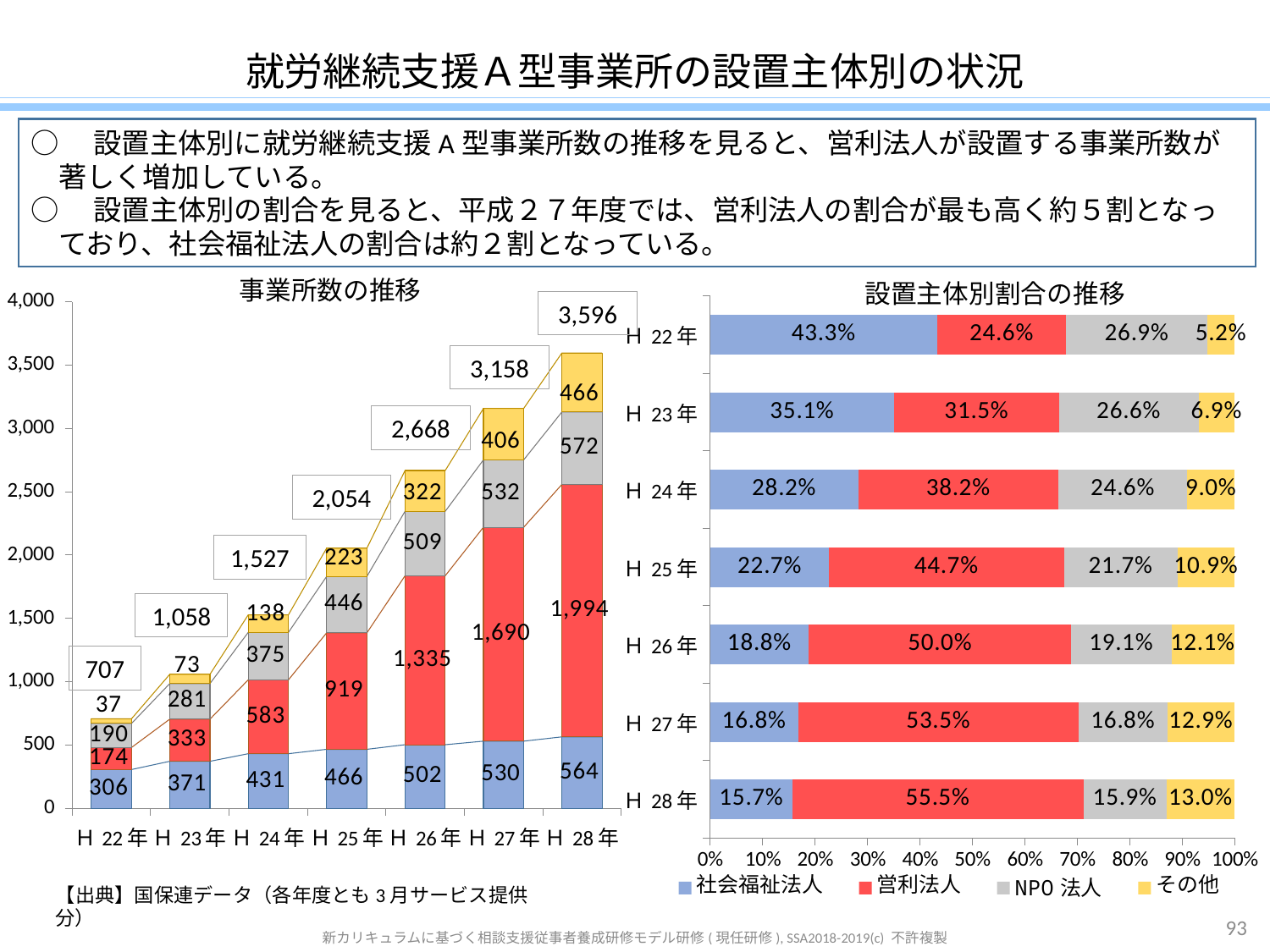

就労継続支援Ａ型事業所の設置主体別の状況
○　設置主体別に就労継続支援A型事業所数の推移を見ると、営利法人が設置する事業所数が著しく増加している。
○　設置主体別の割合を見ると、平成２７年度では、営利法人の割合が最も高く約５割となっており、社会福祉法人の割合は約２割となっている。
事業所数の推移

### Chart

| Category | 社会福祉法人 | 営利法人 | NPO法人 | その他 |
|---|---|---|---|---|
| Ｈ28年 | 0.15684093437152402 | 0.554505005561735 | 0.159065628476085 | 0.12958843159065603 |
| Ｈ27年 | 0.16782773907536402 | 0.5351488283723881 | 0.16846105129829003 | 0.128562381253958 |
| Ｈ26年 | 0.18815592203897996 | 0.5003748125937032 | 0.190779610194903 | 0.12068965517241402 |
| Ｈ25年 | 0.226874391431353 | 0.44741966893865603 | 0.21713729308666 | 0.10856864654333002 |
| Ｈ24年 | 0.28225278323510206 | 0.381794368041912 | 0.245579567779961 | 0.09037328094302548 |
| Ｈ23年 | 0.350661625708885 | 0.31474480151228706 | 0.265595463137996 | 0.06899810964083182 |
| Ｈ22年 | 0.4328147100424331 | 0.246110325318246 | 0.268741159830269 | 0.052333804809052316 |
設置主体別割合の推移

### Chart

| Category | 社会福祉法人 | 営利法人 | NPO法人 | その他 |
|---|---|---|---|---|
| Ｈ22年 | 306.0 | 174.0 | 190.0 | 37.0 |
| Ｈ23年 | 371.0 | 333.0 | 281.0 | 73.0 |
| Ｈ24年 | 431.0 | 583.0 | 375.0 | 138.0 |
| Ｈ25年 | 466.0 | 919.0 | 446.0 | 223.0 |
| Ｈ26年 | 502.0 | 1335.0 | 509.0 | 322.0 |
| Ｈ27年 | 530.0 | 1690.0 | 532.0 | 406.0 |
| Ｈ28年 | 564.0 | 1994.0 | 572.0 | 466.0 |
3,596
3,158
2,668
2,054
1,527
1,058
707
【出典】国保連データ（各年度とも3月サービス提供分）
93
新カリキュラムに基づく相談支援従事者養成研修モデル研修(現任研修), SSA2018-2019(c) 不許複製